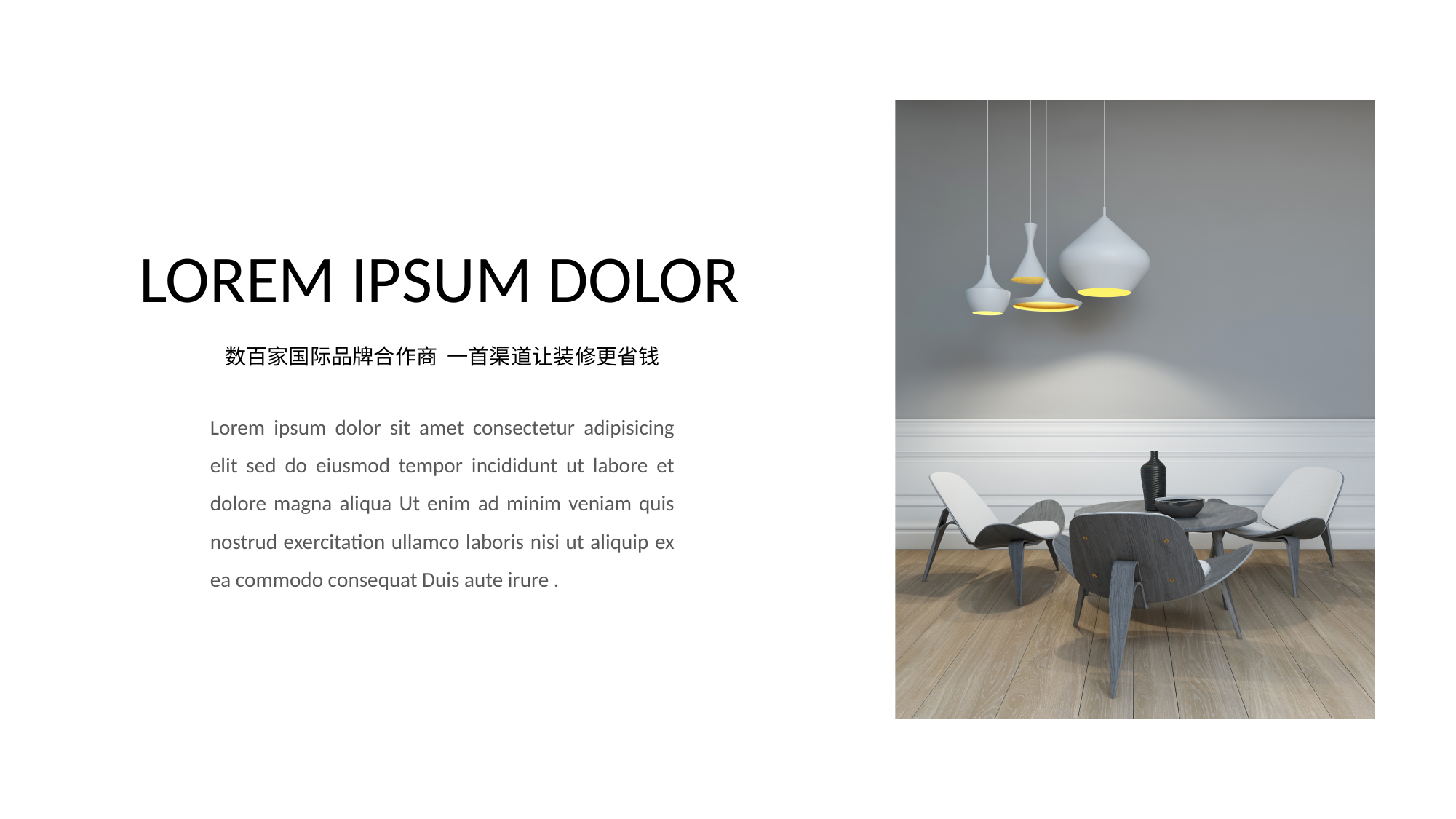

# LOREM IPSUM DOLOR
数百家国际品牌合作商  一首渠道让装修更省钱
Lorem ipsum dolor sit amet consectetur adipisicing elit sed do eiusmod tempor incididunt ut labore et dolore magna aliqua Ut enim ad minim veniam quis nostrud exercitation ullamco laboris nisi ut aliquip ex ea commodo consequat Duis aute irure .